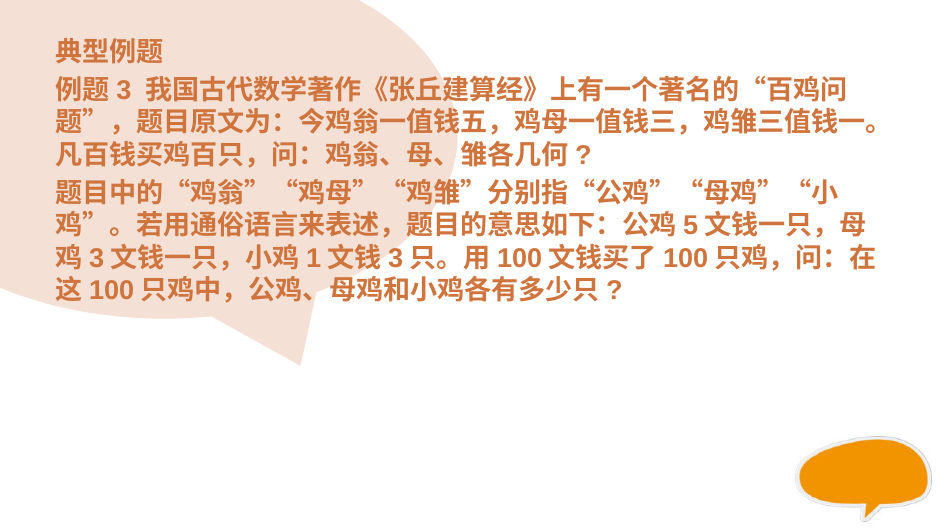

#
典型例题
例题3 我国古代数学著作《张丘建算经》上有一个著名的“百鸡问题”，题目原文为：今鸡翁一值钱五，鸡母一值钱三，鸡雏三值钱一。凡百钱买鸡百只，问：鸡翁、母、雏各几何?
题目中的“鸡翁”“鸡母”“鸡雏”分别指“公鸡”“母鸡”“小鸡”。若用通俗语言来表述，题目的意思如下：公鸡5文钱一只，母鸡3文钱一只，小鸡1文钱3只。用100文钱买了100只鸡，问：在这100只鸡中，公鸡、母鸡和小鸡各有多少只?